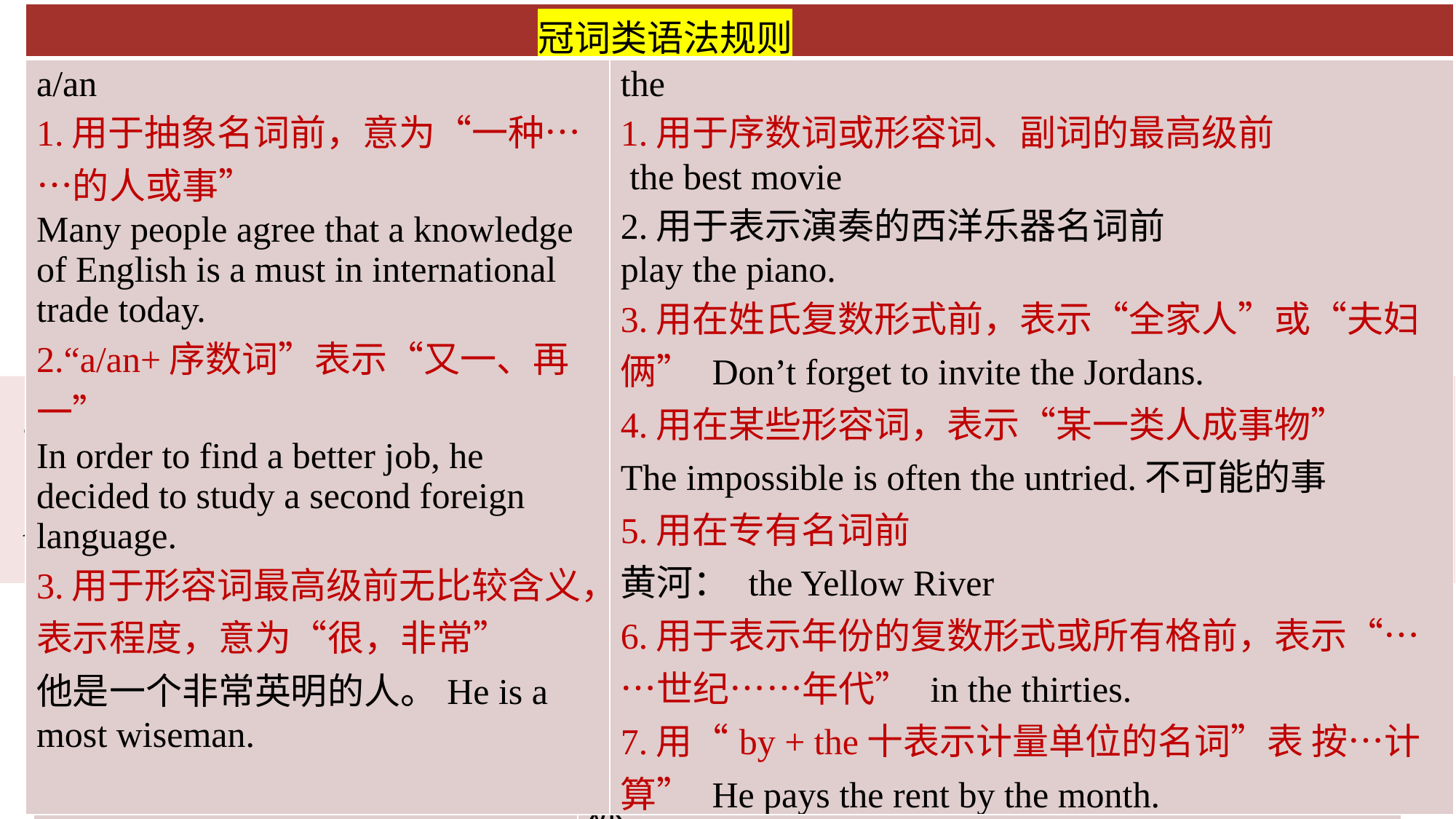

| 冠词类语法规则 |  |
| --- | --- |
| a/an 1.用于抽象名词前，意为“一种……的人或事” Many people agree that a knowledge of English is a must in international trade today. 2.“a/an+序数词”表示“又一、再一” In order to find a better job, he decided to study a second foreign language. 3.用于形容词最高级前无比较含义，表示程度，意为“很，非常” 他是一个非常英明的人。He is a most wiseman. | the 1.用于序数词或形容词、副词的最高级前 the best movie 2.用于表示演奏的西洋乐器名词前 play the piano. 3.用在姓氏复数形式前，表示“全家人”或“夫妇俩” Don’t forget to invite the Jordans. 4.用在某些形容词，表示“某一类人成事物” The impossible is often the untried.不可能的事 5.用在专有名词前 黄河： the Yellow River 6.用于表示年份的复数形式或所有格前，表示“……世纪……年代” in the thirties. 7.用“by + the十表示计量单位的名词”表 按…计算” He pays the rent by the month. 8.“动词+sb.+介词+the+身体某一部位” The old man led the boy by the hand.牵男孩的手 |
                         如何应对冠词类语法考题？
在语法填空中判断使用 the 还是 a/an，需结合语境和冠词的核心用法，从 “特指与泛指”“固定搭配”“语法规则” 三个维度分析。

难点突破：1. 词法陷阱
[典例1冠词] In contrast to the court life and upper - class culture represented by the Forbidden City, the Summer Palace, and the Temple of Heaven, the hutongs reflect 65.___________culture of grassroots Beijingers.(2023年1月浙江 )
| 泛指（非特定对象） | a/an（辅音音素开头用 a，元音音素开头用 an） 注意以下易错情况： a university student ; a useful skill; a European country; at a usual time; wear a uniform； a unique kind; an umbrella species； an honor to do an unusual experience; an honest man; |
| --- | --- |
| 特指（唯一性） | the (one...the other) |

误区：误填a
正解： “culture of grassroots Beijingers” 是特指北京草根阶层文化，故填the。
| 易错固定搭配 |  |
| --- | --- |
| a knowledge of 对……的了解 a second language第二语言 in a sense在某种意义上 in a hurry匆忙地 | at the age of...在...岁时； to the point中肯，切题 on the whole总的来说；in the form of...以......的形式 on the eve of...在......的前夕；in the distance在远处 make the most/best of充分利用；by the day按日计算 on the radio 通过无线电；go to the doctor's去看医生 |
与故宫、颐和园和天坛所代表的宫廷生活及上层文化形成鲜明对比的是，胡同体现了北京普通民众的文化。
参考
译文